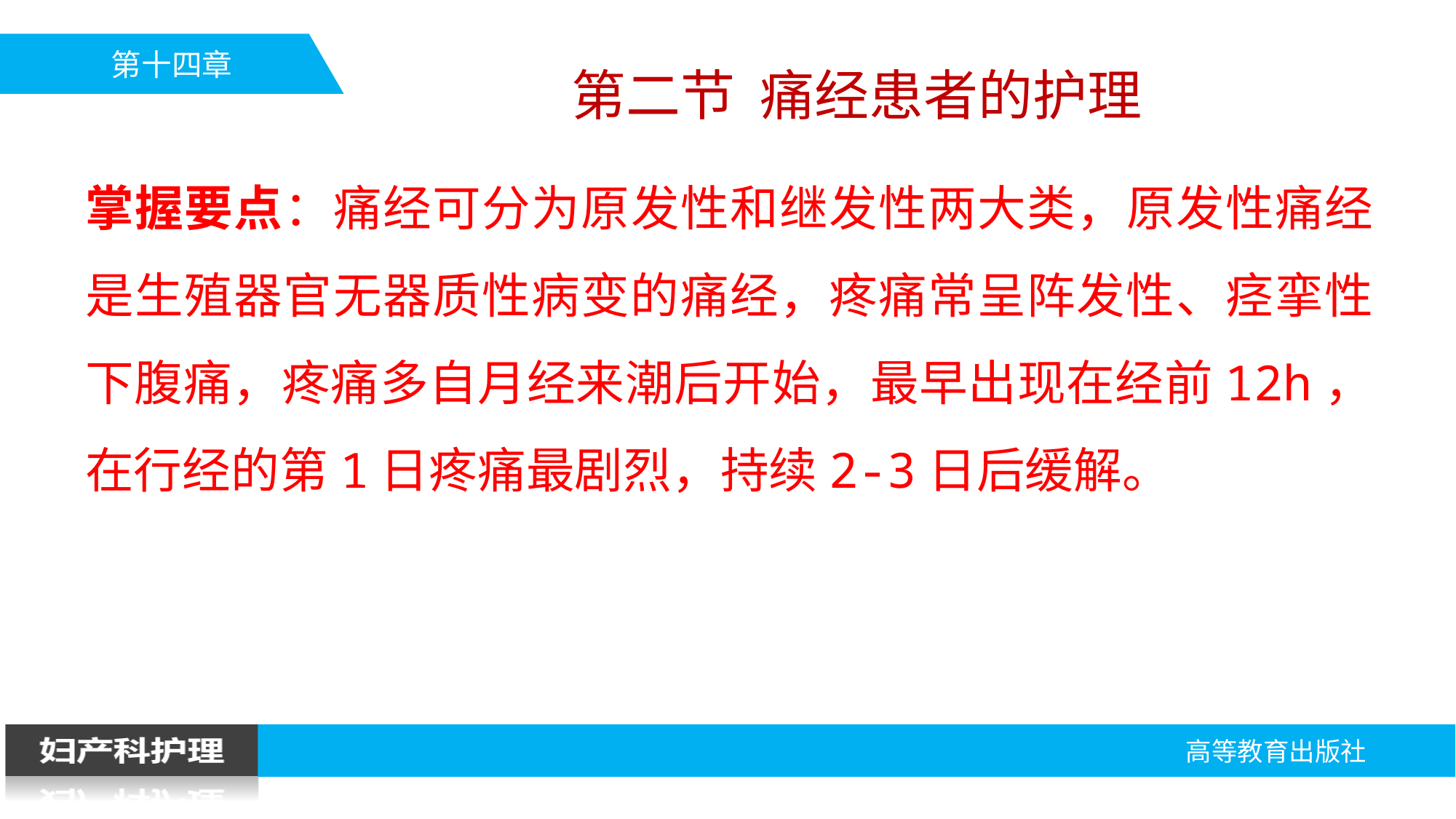

第二节  痛经患者的护理

掌握要点：痛经可分为原发性和继发性两大类，原发性痛经是生殖器官无器质性病变的痛经，疼痛常呈阵发性、痉挛性下腹痛，疼痛多自月经来潮后开始，最早出现在经前12h，在行经的第1日疼痛最剧烈，持续2-3日后缓解。